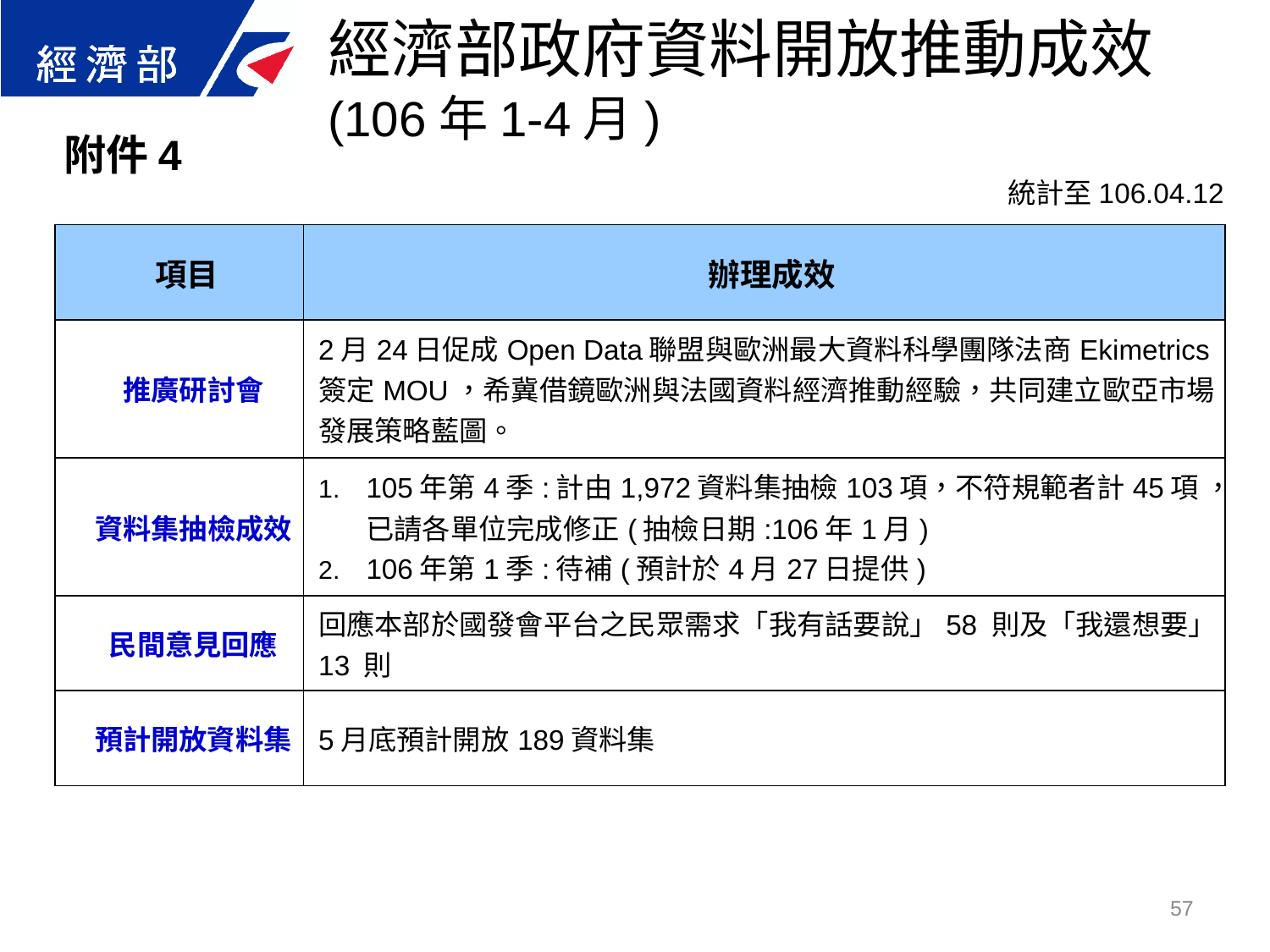

經濟部政府資料開放推動成效
(106年1-4月)
附件4
統計至106.04.12
| 項目 | 辦理成效 |
| --- | --- |
| 推廣研討會 | 2月24日促成Open Data聯盟與歐洲最大資料科學團隊法商Ekimetrics簽定MOU，希冀借鏡歐洲與法國資料經濟推動經驗，共同建立歐亞市場發展策略藍圖。 |
| 資料集抽檢成效 | 105年第4季:計由1,972資料集抽檢103項，不符規範者計45項 ，已請各單位完成修正(抽檢日期:106年1月) 106年第1季:待補(預計於4月27日提供) |
| 民間意見回應 | 回應本部於國發會平台之民眾需求「我有話要說」58 則及「我還想要」13 則 |
| 預計開放資料集 | 5月底預計開放189資料集 |
57